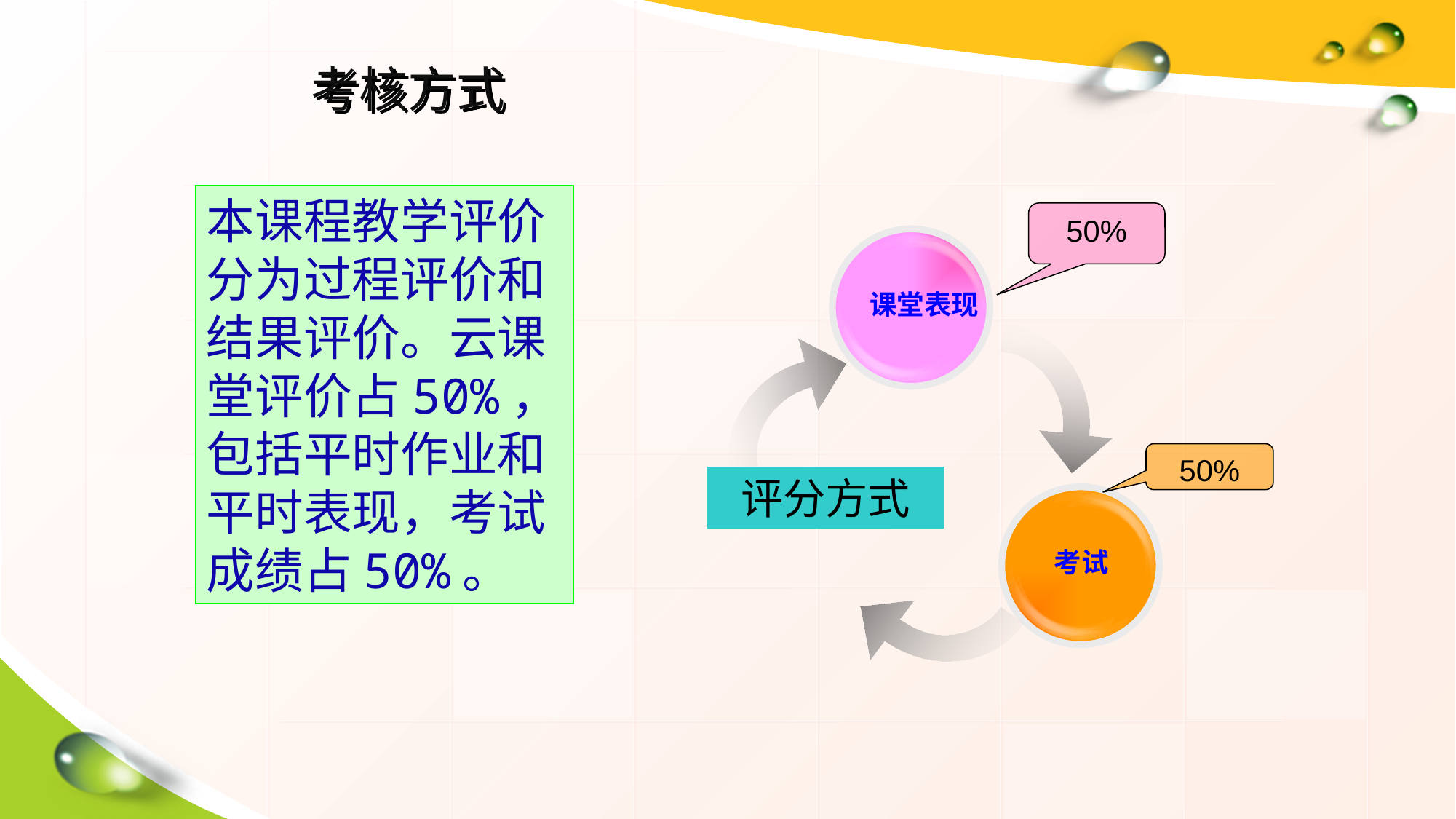

考核方式
本课程教学评价分为过程评价和结果评价。云课堂评价占50%，包括平时作业和平时表现，考试成绩占50%。
50%

课堂表现

50%

评分方式

 考试